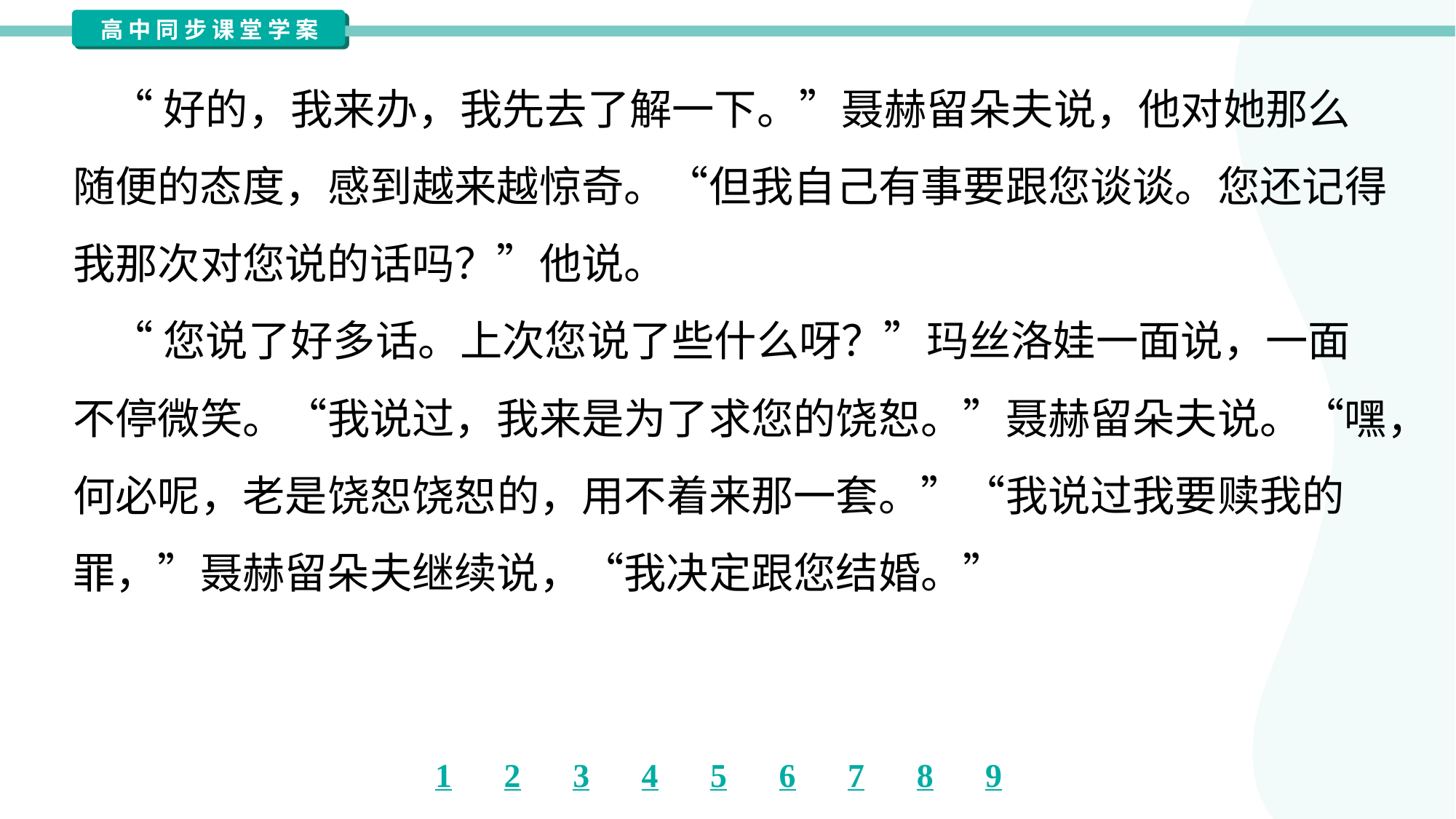

“好的，我来办，我先去了解一下。”聂赫留朵夫说，他对她那么
随便的态度，感到越来越惊奇。“但我自己有事要跟您谈谈。您还记得
我那次对您说的话吗？”他说。
    “您说了好多话。上次您说了些什么呀？”玛丝洛娃一面说，一面
不停微笑。“我说过，我来是为了求您的饶恕。”聂赫留朵夫说。“嘿，
何必呢，老是饶恕饶恕的，用不着来那一套。”“我说过我要赎我的
罪，”聂赫留朵夫继续说，“我决定跟您结婚。”